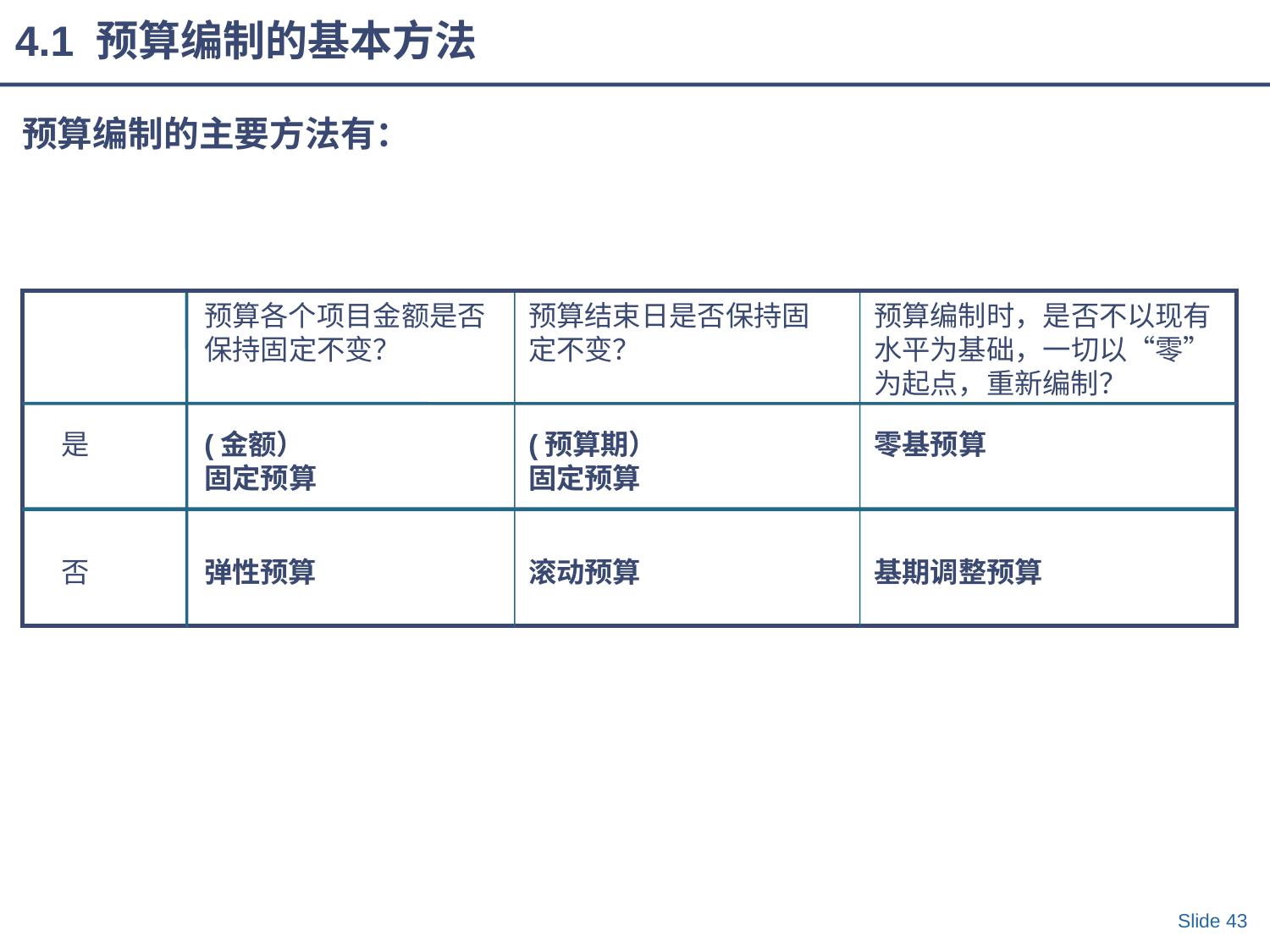

# 4.1 预算编制的基本方法

预算编制的主要方法有：

预算各个项目金额是否保持固定不变？
预算结束日是否保持固定不变？
预算编制时，是否不以现有水平为基础，一切以“零”为起点，重新编制？

是
(金额）
固定预算
(预算期）
固定预算
零基预算

否
弹性预算
滚动预算
基期调整预算

Slide 43